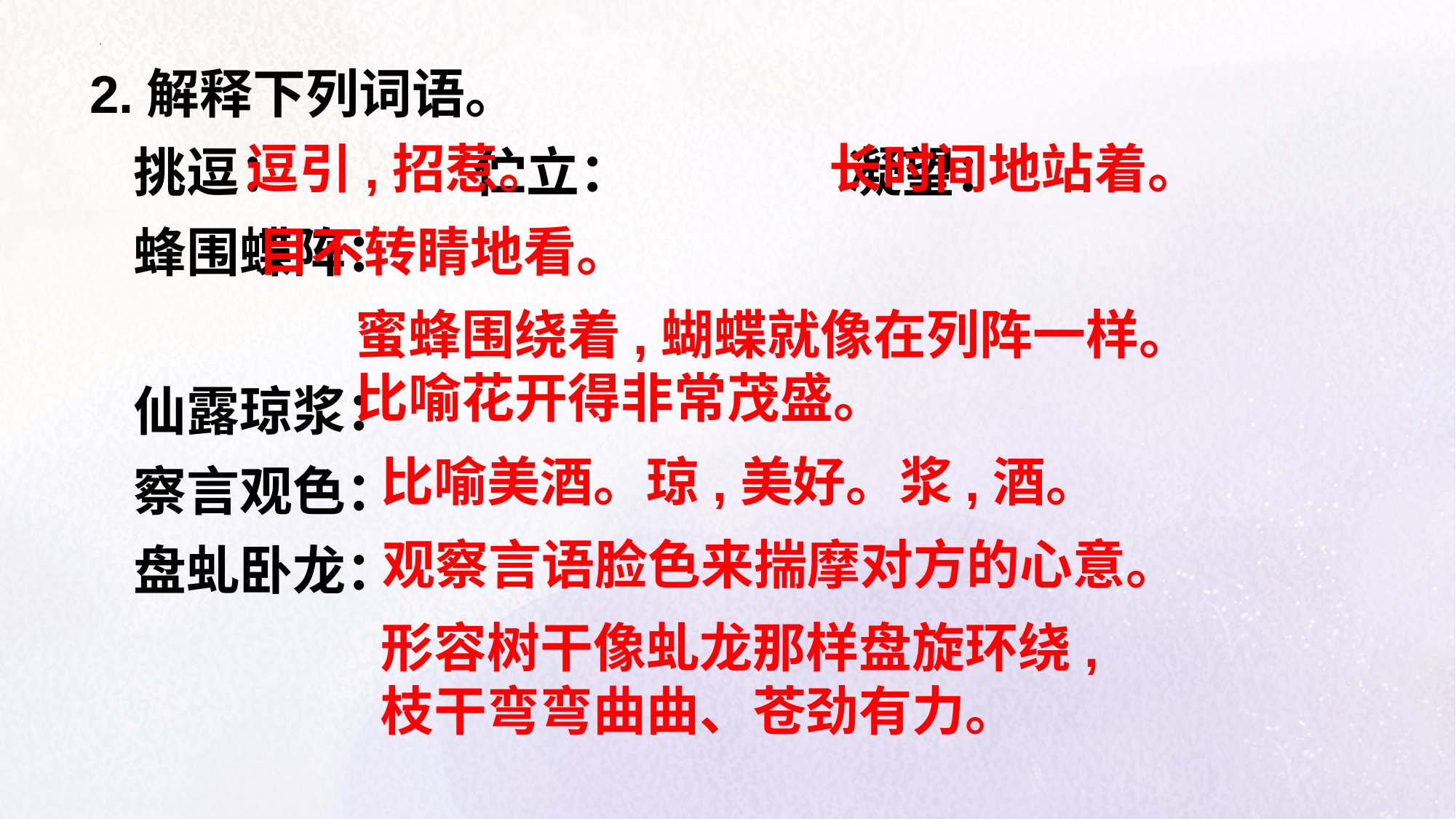

2.解释下列词语。
挑逗：               伫立：                  凝望：
蜂围蝶阵：

仙露琼浆：
察言观色：
盘虬卧龙：

逗引,招惹。
长时间地站着。
目不转睛地看。
蜜蜂围绕着,蝴蝶就像在列阵一样。
比喻花开得非常茂盛。
比喻美酒。琼,美好。浆,酒。
观察言语脸色来揣摩对方的心意。
形容树干像虬龙那样盘旋环绕,枝干弯弯曲曲、苍劲有力。